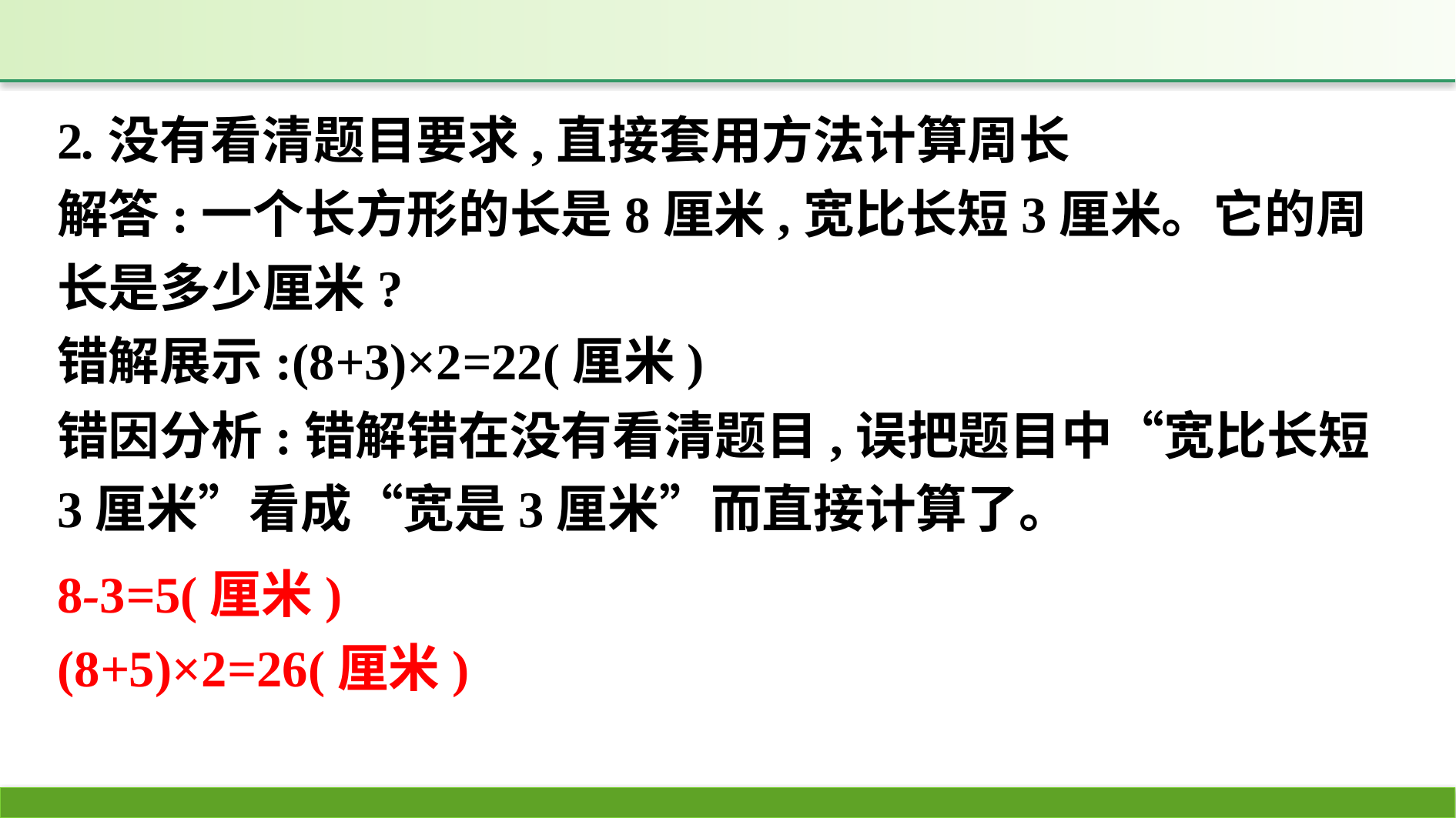

2.没有看清题目要求,直接套用方法计算周长
解答:一个长方形的长是8厘米,宽比长短3厘米。它的周长是多少厘米?
错解展示:(8+3)×2=22(厘米)
错因分析:错解错在没有看清题目,误把题目中“宽比长短3厘米”看成“宽是3厘米”而直接计算了。
8-3=5(厘米)
(8+5)×2=26(厘米)